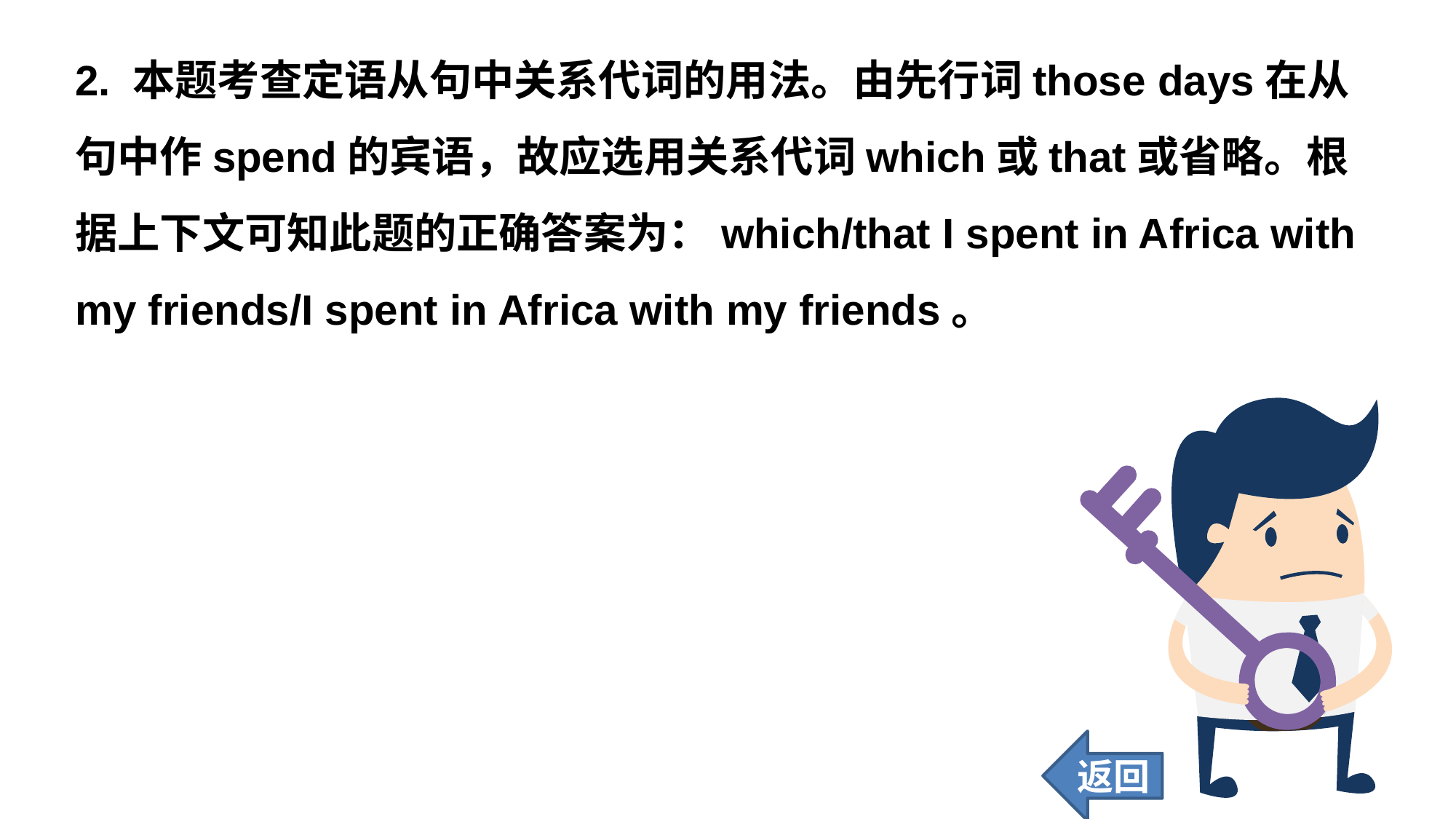

2. 本题考查定语从句中关系代词的用法。由先行词those days在从句中作spend的宾语，故应选用关系代词which或that或省略。根据上下文可知此题的正确答案为：which/that I spent in Africa with my friends/I spent in Africa with my friends。

返回
83